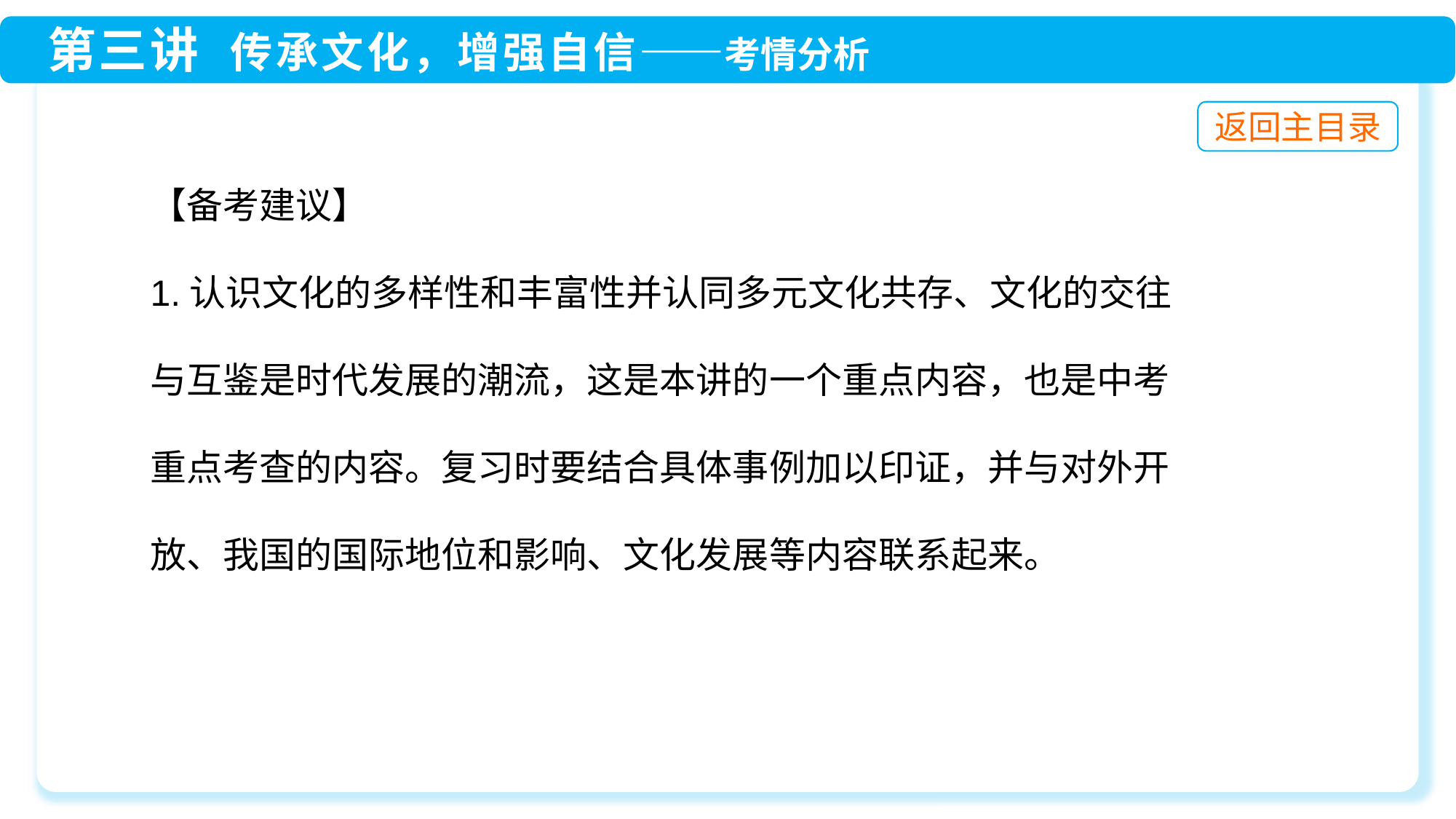

【备考建议】
1.认识文化的多样性和丰富性并认同多元文化共存、文化的交往与互鉴是时代发展的潮流，这是本讲的一个重点内容，也是中考重点考查的内容。复习时要结合具体事例加以印证，并与对外开放、我国的国际地位和影响、文化发展等内容联系起来。